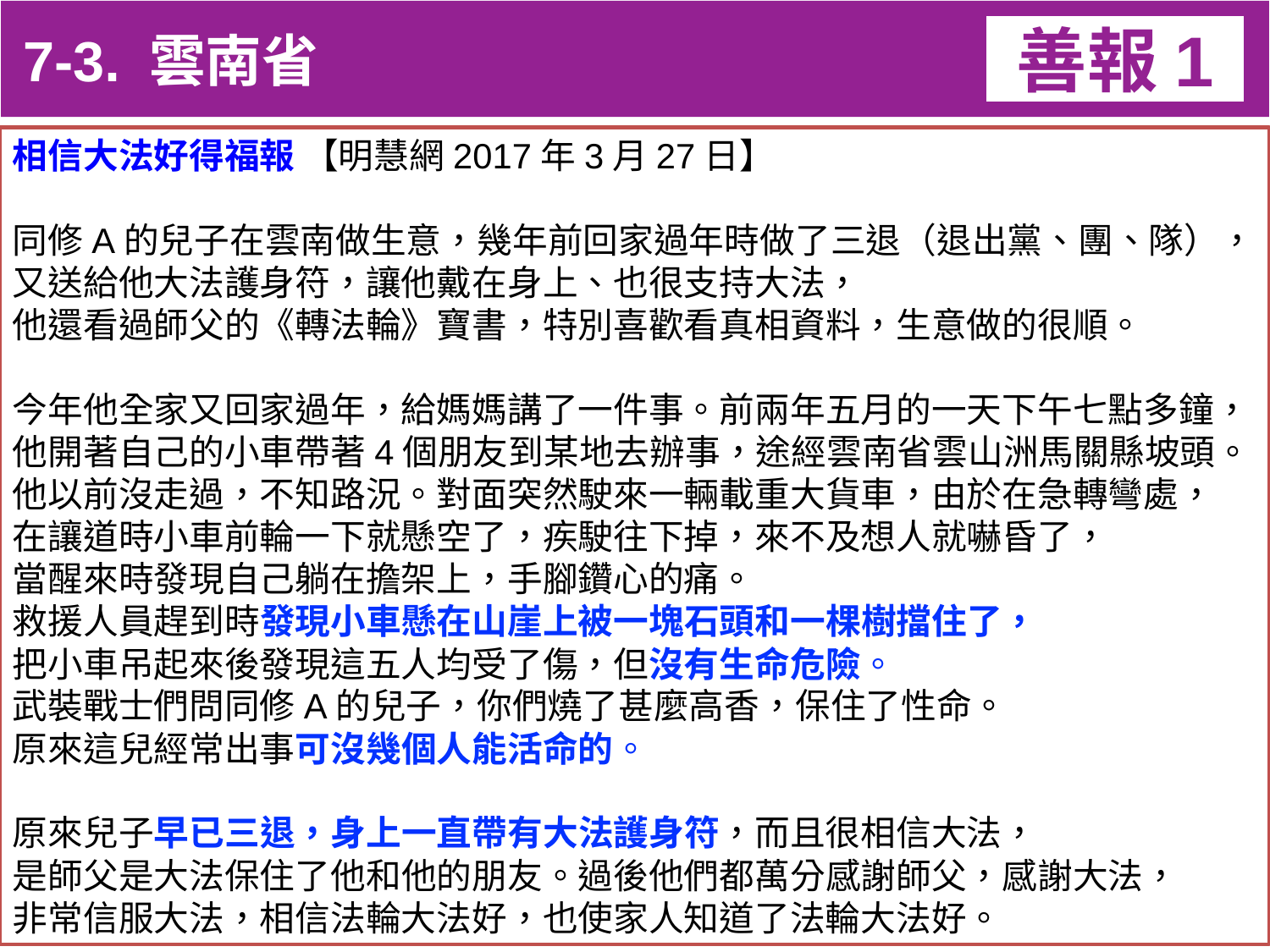

7-3. 雲南省
善報1

11-3. XX市官員惡報實例
相信大法好得福報 【明慧網2017年3月27日】

同修A的兒子在雲南做生意，幾年前回家過年時做了三退（退出黨、團、隊），又送給他大法護身符，讓他戴在身上、也很支持大法，
他還看過師父的《轉法輪》寶書，特別喜歡看真相資料，生意做的很順。

今年他全家又回家過年，給媽媽講了一件事。前兩年五月的一天下午七點多鐘，他開著自己的小車帶著4個朋友到某地去辦事，途經雲南省雲山洲馬關縣坡頭。他以前沒走過，不知路況。對面突然駛來一輛載重大貨車，由於在急轉彎處，
在讓道時小車前輪一下就懸空了，疾駛往下掉，來不及想人就嚇昏了，
當醒來時發現自己躺在擔架上，手腳鑽心的痛。
救援人員趕到時發現小車懸在山崖上被一塊石頭和一棵樹擋住了，
把小車吊起來後發現這五人均受了傷，但沒有生命危險。
武裝戰士們問同修A的兒子，你們燒了甚麼高香，保住了性命。
原來這兒經常出事可沒幾個人能活命的。

原來兒子早已三退，身上一直帶有大法護身符，而且很相信大法，
是師父是大法保住了他和他的朋友。過後他們都萬分感謝師父，感謝大法，
非常信服大法，相信法輪大法好，也使家人知道了法輪大法好。